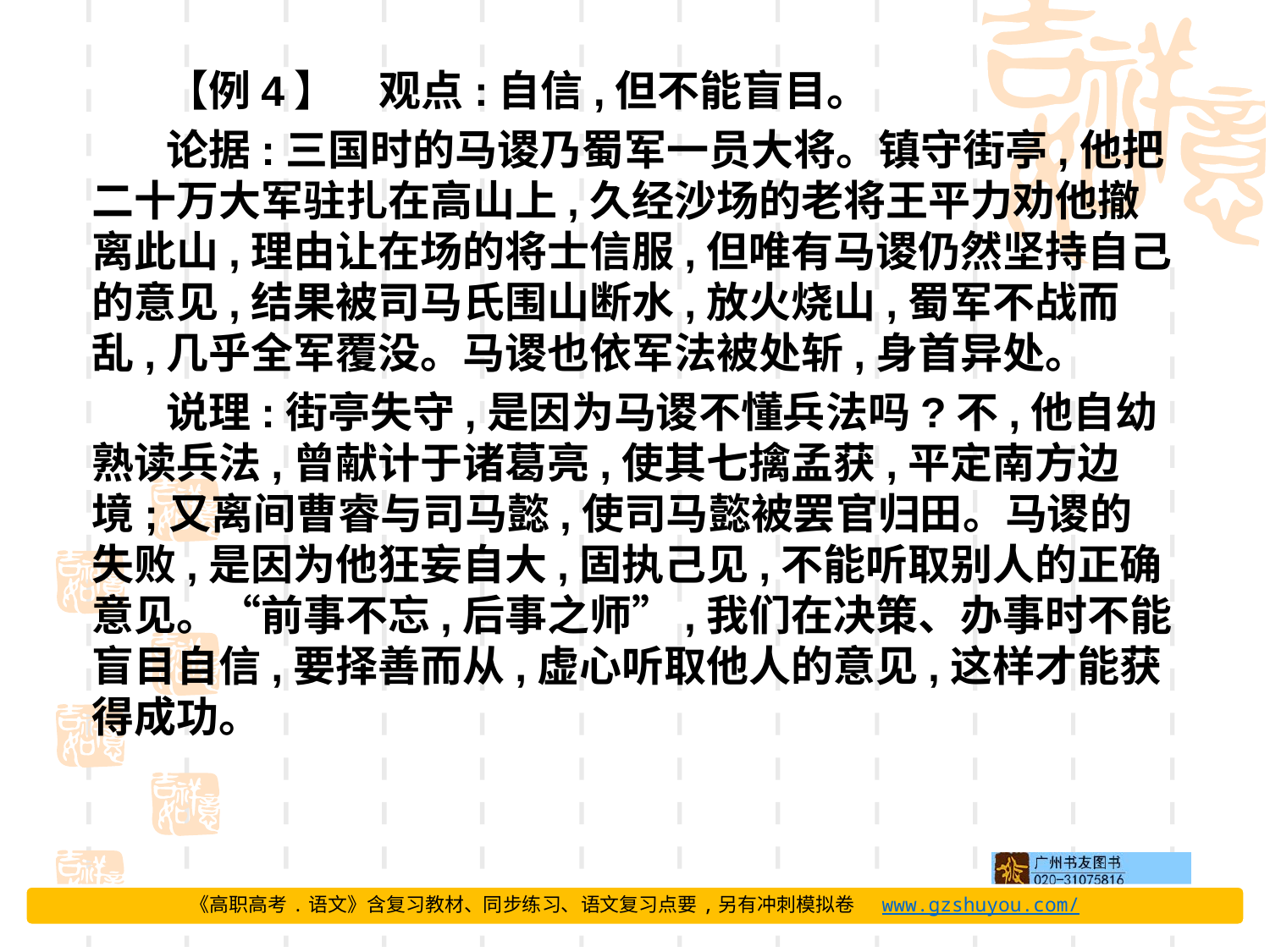

【例4】　观点:自信,但不能盲目。
论据:三国时的马谡乃蜀军一员大将。镇守街亭,他把二十万大军驻扎在高山上,久经沙场的老将王平力劝他撤离此山,理由让在场的将士信服,但唯有马谡仍然坚持自己的意见,结果被司马氏围山断水,放火烧山,蜀军不战而乱,几乎全军覆没。马谡也依军法被处斩,身首异处。
说理:街亭失守,是因为马谡不懂兵法吗?不,他自幼熟读兵法,曾献计于诸葛亮,使其七擒孟获,平定南方边境;又离间曹睿与司马懿,使司马懿被罢官归田。马谡的失败,是因为他狂妄自大,固执己见,不能听取别人的正确意见。“前事不忘,后事之师”,我们在决策、办事时不能盲目自信,要择善而从,虚心听取他人的意见,这样才能获得成功。